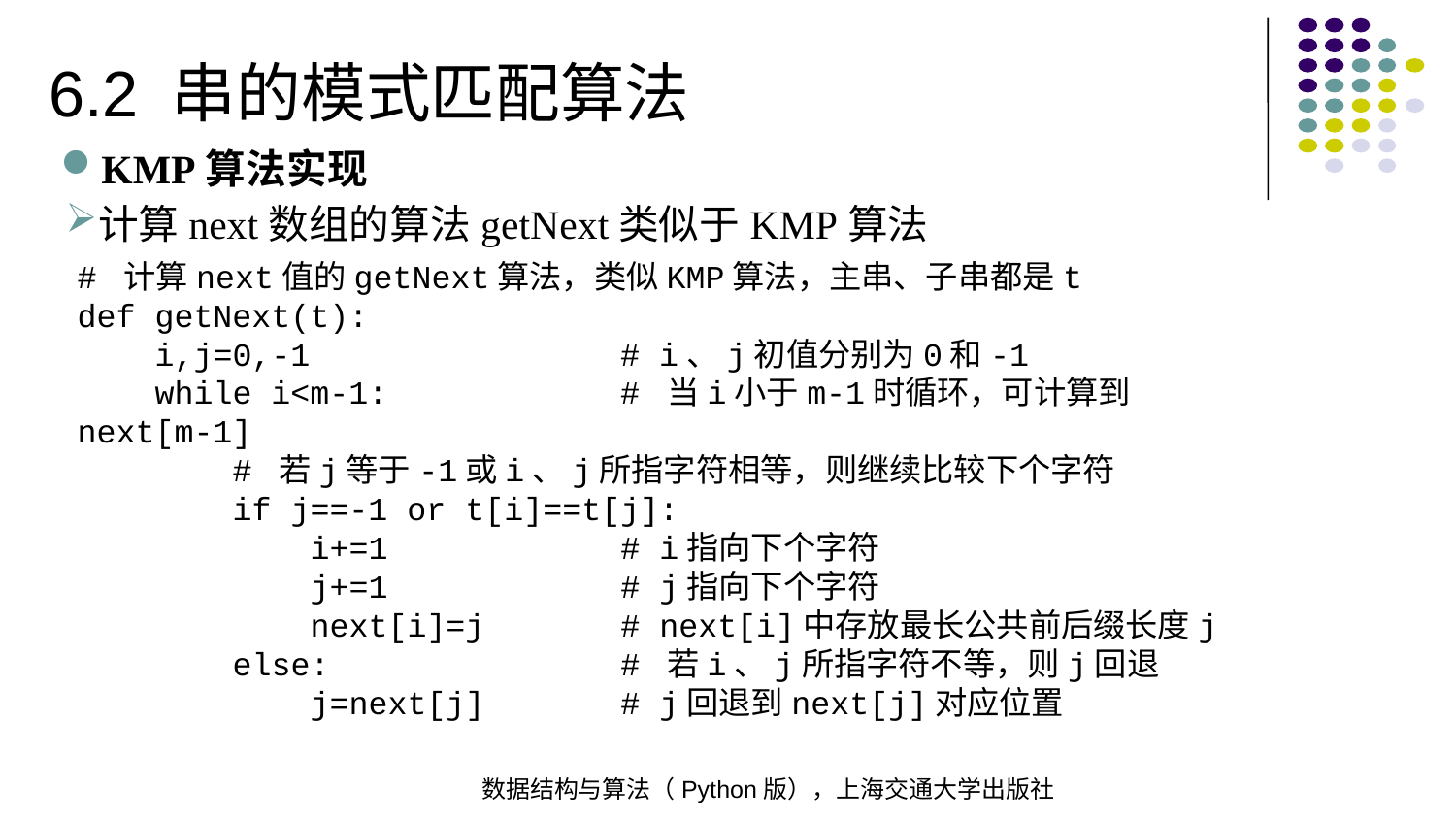

6.2 串的模式匹配算法
KMP算法实现
计算next数组的算法getNext类似于KMP算法
# 计算next值的getNext算法，类似KMP算法，主串、子串都是t
def getNext(t):
    i,j=0,-1                # i、j初值分别为0和-1
    while i<m-1:            # 当i小于m-1时循环，可计算到next[m-1]
        # 若j等于-1或i、j所指字符相等，则继续比较下个字符
        if j==-1 or t[i]==t[j]:
            i+=1            # i指向下个字符
            j+=1            # j指向下个字符
            next[i]=j       # next[i]中存放最长公共前后缀长度j
        else:               # 若i、j所指字符不等，则j回退
            j=next[j]       # j回退到next[j]对应位置